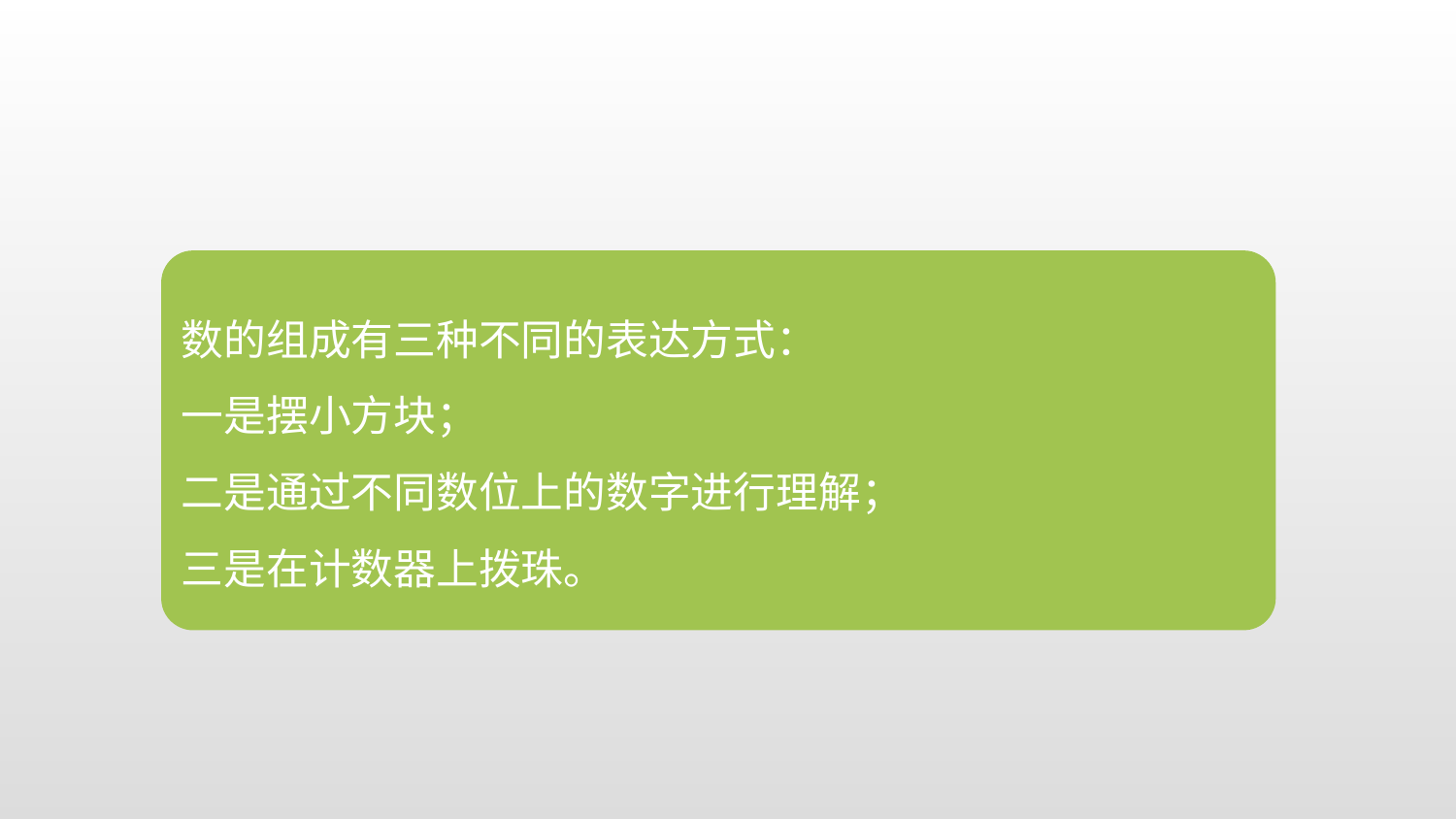

数的组成有三种不同的表达方式：
一是摆小方块；
二是通过不同数位上的数字进行理解；
三是在计数器上拨珠。